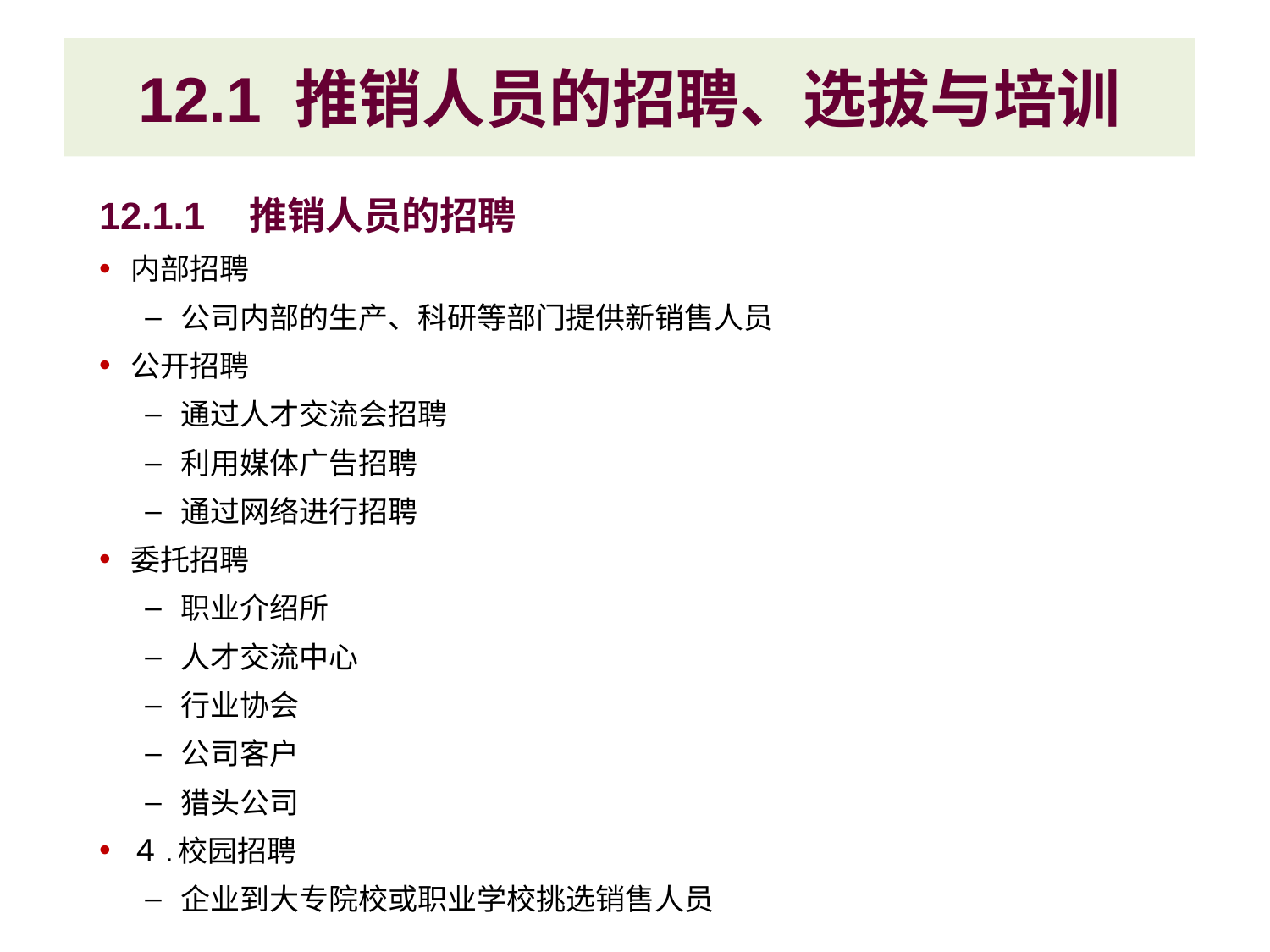

# 12.1 推销人员的招聘、选拔与培训
12.1.1　推销人员的招聘
内部招聘
公司内部的生产、科研等部门提供新销售人员
公开招聘
通过人才交流会招聘
利用媒体广告招聘
通过网络进行招聘
委托招聘
职业介绍所
人才交流中心
行业协会
公司客户
猎头公司
４.校园招聘
企业到大专院校或职业学校挑选销售人员